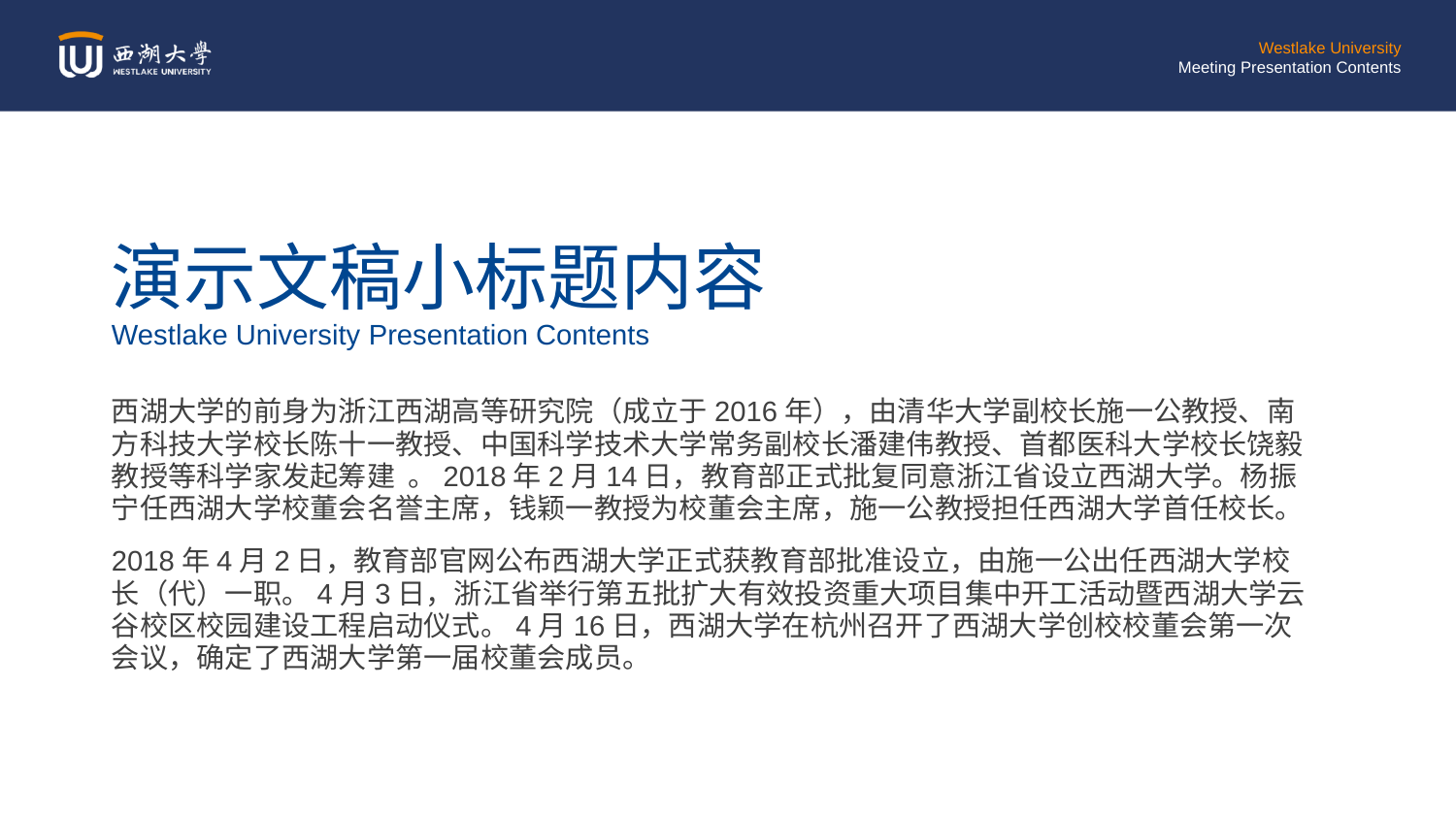

演示文稿小标题内容
Westlake University Presentation Contents
西湖大学的前身为浙江西湖高等研究院（成立于2016年），由清华大学副校长施一公教授、南方科技大学校长陈十一教授、中国科学技术大学常务副校长潘建伟教授、首都医科大学校长饶毅教授等科学家发起筹建  。2018年2月14日，教育部正式批复同意浙江省设立西湖大学。杨振宁任西湖大学校董会名誉主席，钱颖一教授为校董会主席，施一公教授担任西湖大学首任校长。
2018年4月2日，教育部官网公布西湖大学正式获教育部批准设立，由施一公出任西湖大学校长（代）一职。4月3日，浙江省举行第五批扩大有效投资重大项目集中开工活动暨西湖大学云谷校区校园建设工程启动仪式。4月16日，西湖大学在杭州召开了西湖大学创校校董会第一次会议，确定了西湖大学第一届校董会成员。